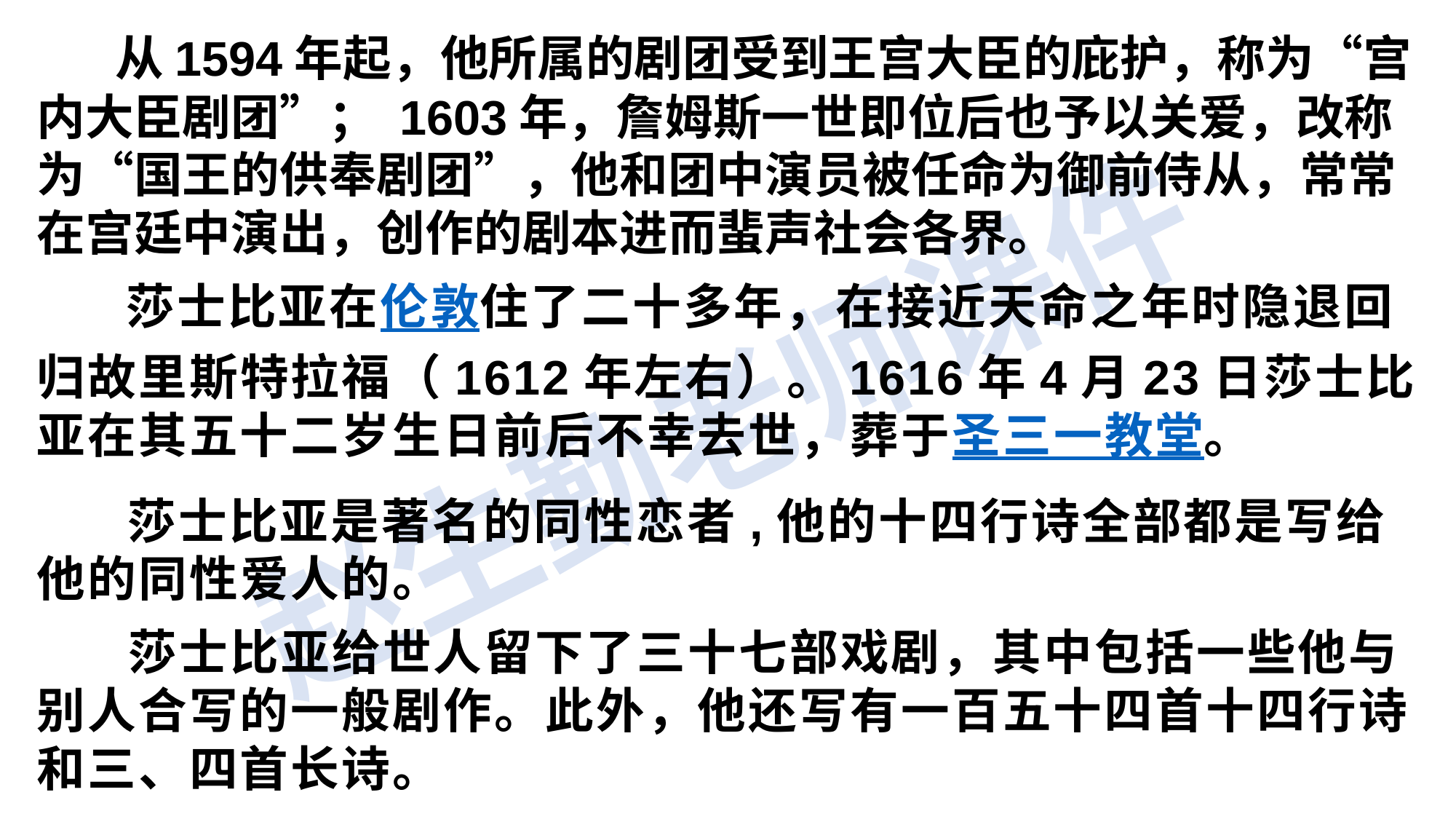

从1594年起，他所属的剧团受到王宫大臣的庇护，称为“宫内大臣剧团”； 1603年，詹姆斯一世即位后也予以关爱，改称为“国王的供奉剧团”，他和团中演员被任命为御前侍从，常常在宫廷中演出，创作的剧本进而蜚声社会各界。
       莎士比亚在伦敦住了二十多年，在接近天命之年时隐退回归故里斯特拉福（1612年左右）。1616年4月23日莎士比亚在其五十二岁生日前后不幸去世，葬于圣三一教堂。
　   莎士比亚是著名的同性恋者,他的十四行诗全部都是写给他的同性爱人的。
      莎士比亚给世人留下了三十七部戏剧，其中包括一些他与别人合写的一般剧作。此外，他还写有一百五十四首十四行诗和三、四首长诗。